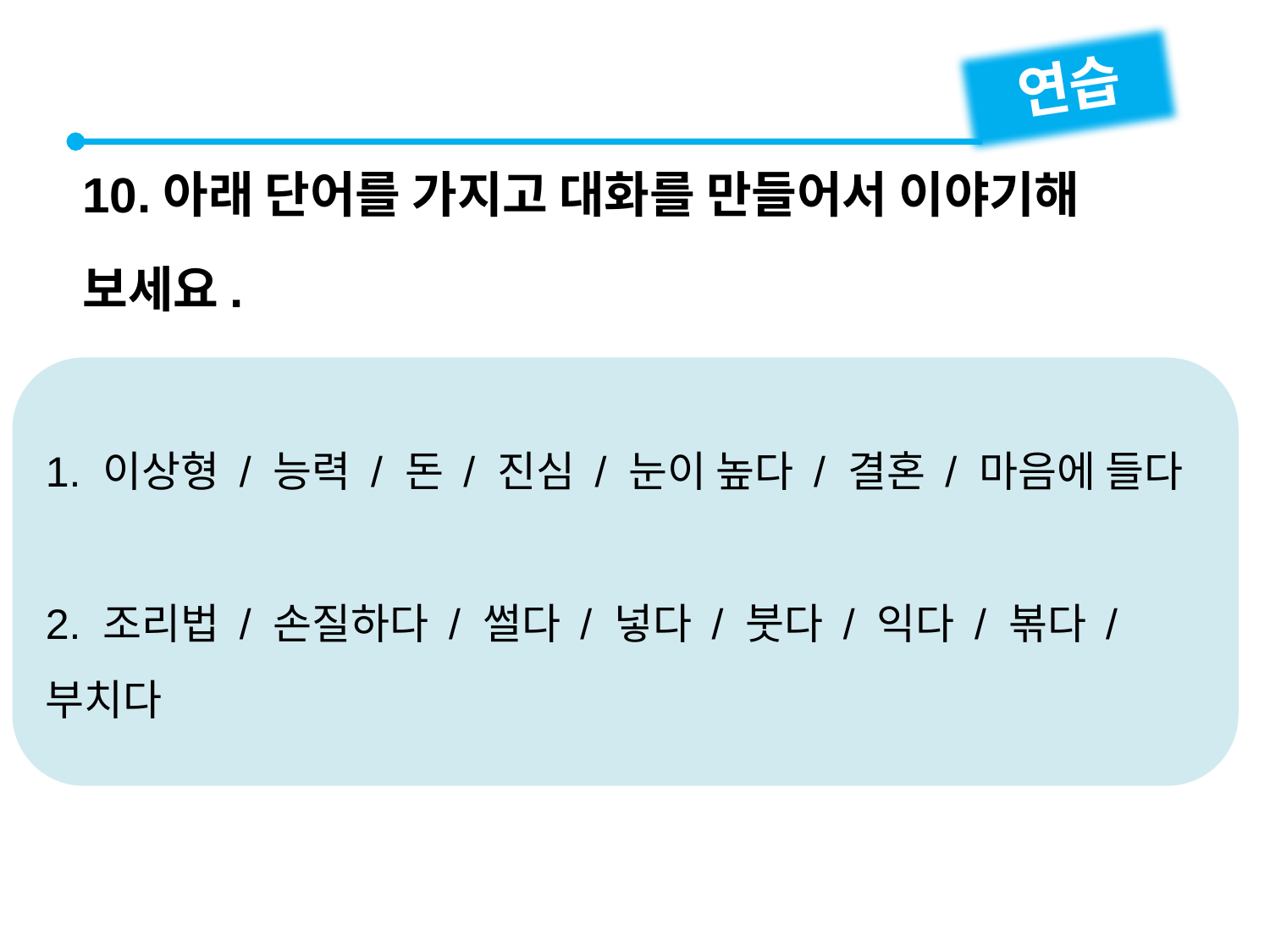

연습
10.아래 단어를 가지고 대화를 만들어서 이야기해 보세요.
1. 이상형 / 능력 / 돈 / 진심 / 눈이 높다 / 결혼 / 마음에 들다

2. 조리법 / 손질하다 / 썰다 / 넣다 / 붓다 / 익다 / 볶다 / 부치다